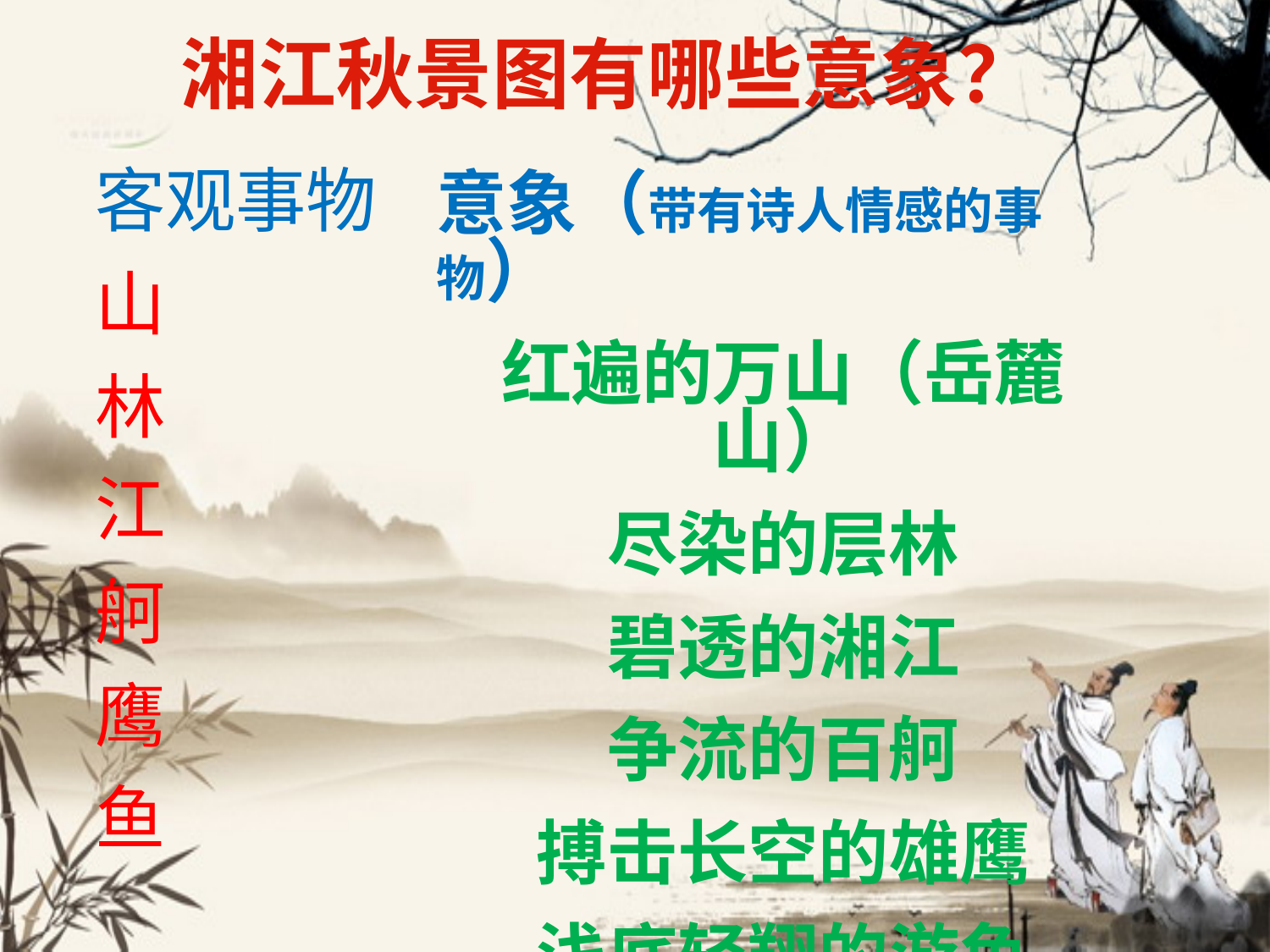

# 湘江秋景图有哪些意象？
客观事物
山
林
江
舸
鹰
鱼
意象（带有诗人情感的事物）
红遍的万山（岳麓山）
尽染的层林
碧透的湘江
争流的百舸
搏击长空的雄鹰
浅底轻翔的游鱼